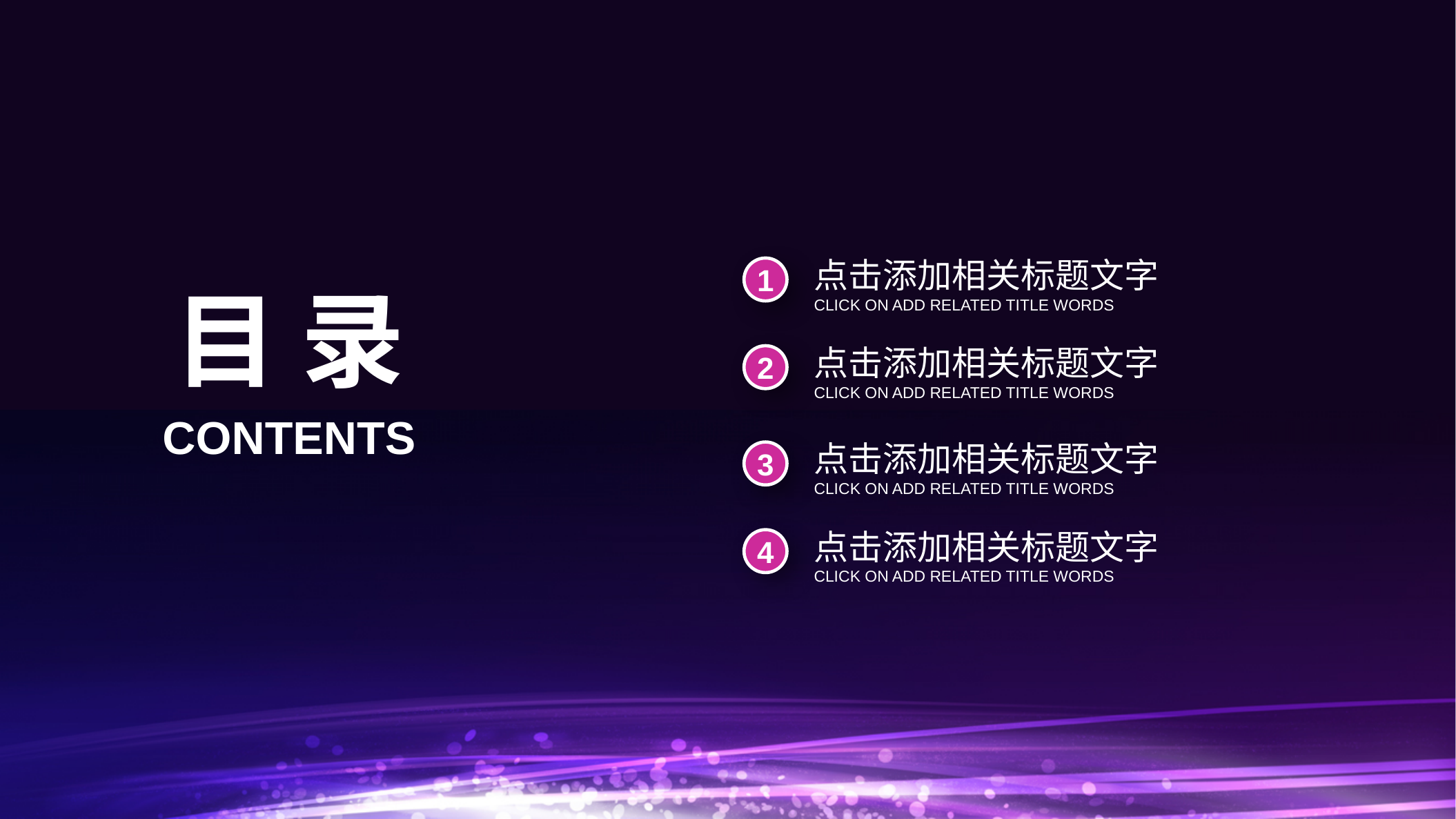

点击添加相关标题文字
CLICK ON ADD RELATED TITLE WORDS
1
目 录
点击添加相关标题文字
CLICK ON ADD RELATED TITLE WORDS
2
CONTENTS
点击添加相关标题文字
CLICK ON ADD RELATED TITLE WORDS
3
点击添加相关标题文字
CLICK ON ADD RELATED TITLE WORDS
4